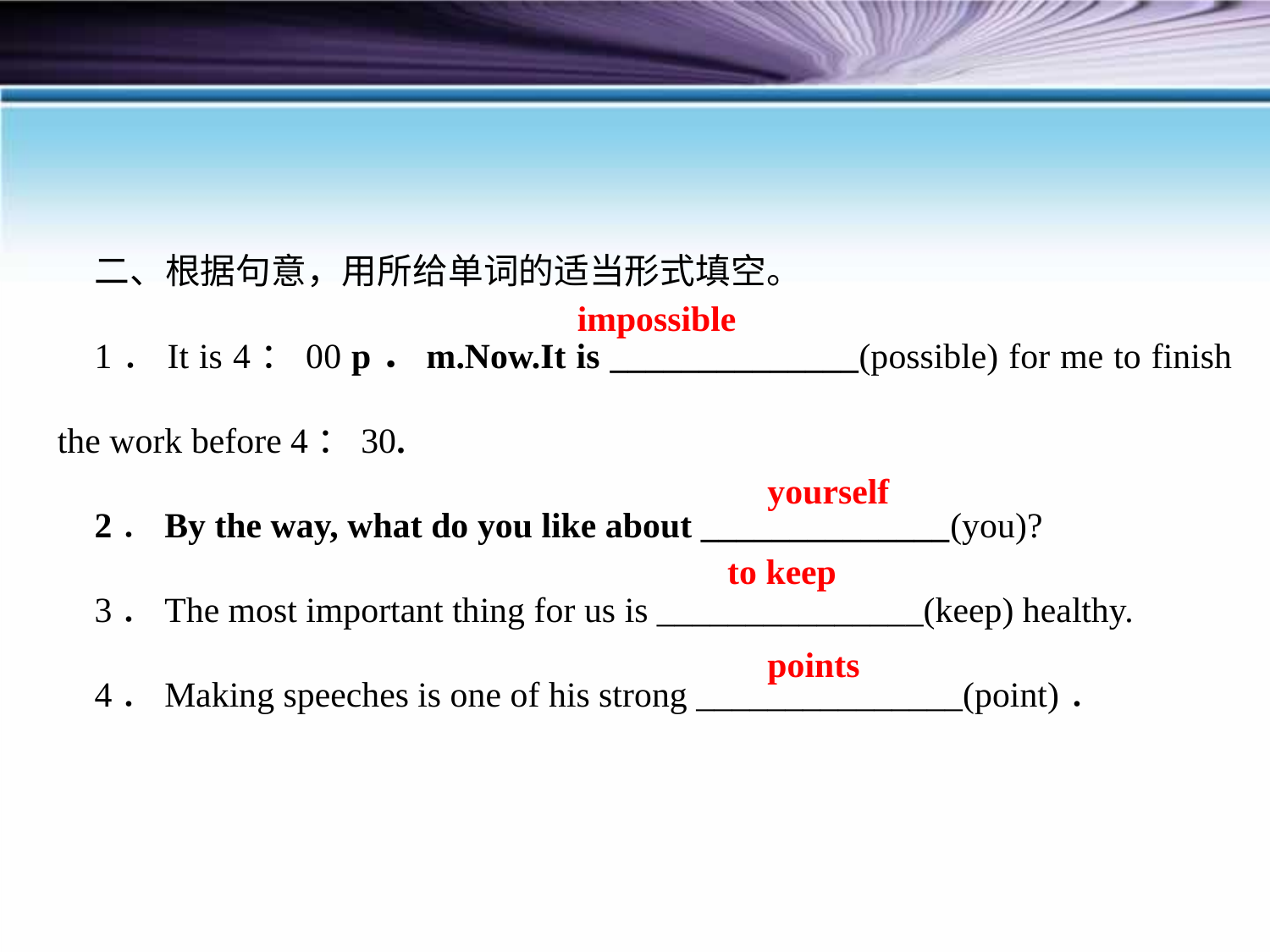

二、根据句意，用所给单词的适当形式填空。
1．It is 4：00 p．m.Now.It is ______________(possible) for me to finish the work before 4：30.
2．By the way, what do you like about ______________(you)?
3．The most important thing for us is _______________(keep) healthy.
4．Making speeches is one of his strong _______________(point)．
impossible
yourself
to keep
points